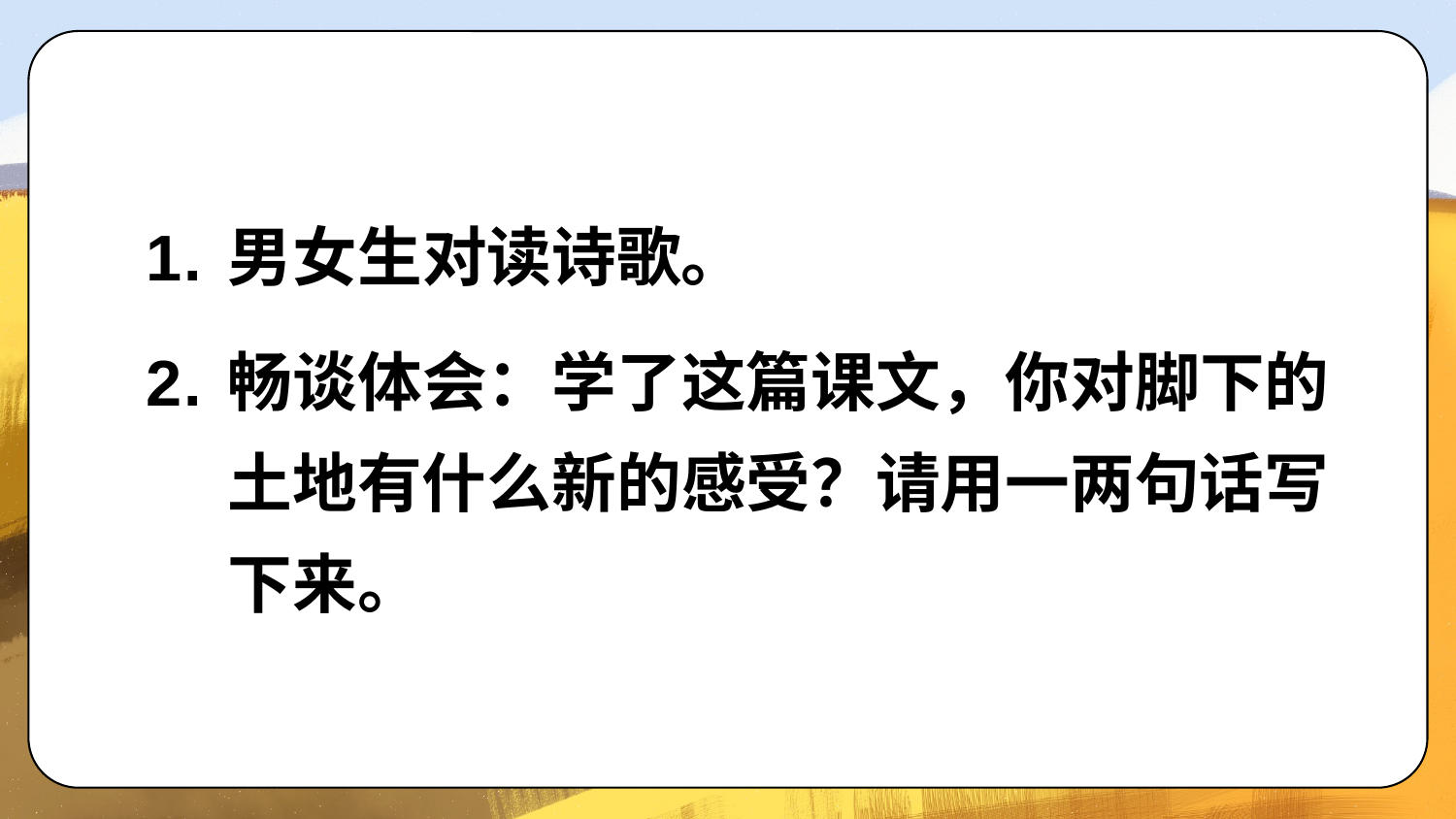

男女生对读诗歌。
畅谈体会：学了这篇课文，你对脚下的土地有什么新的感受？请用一两句话写下来。